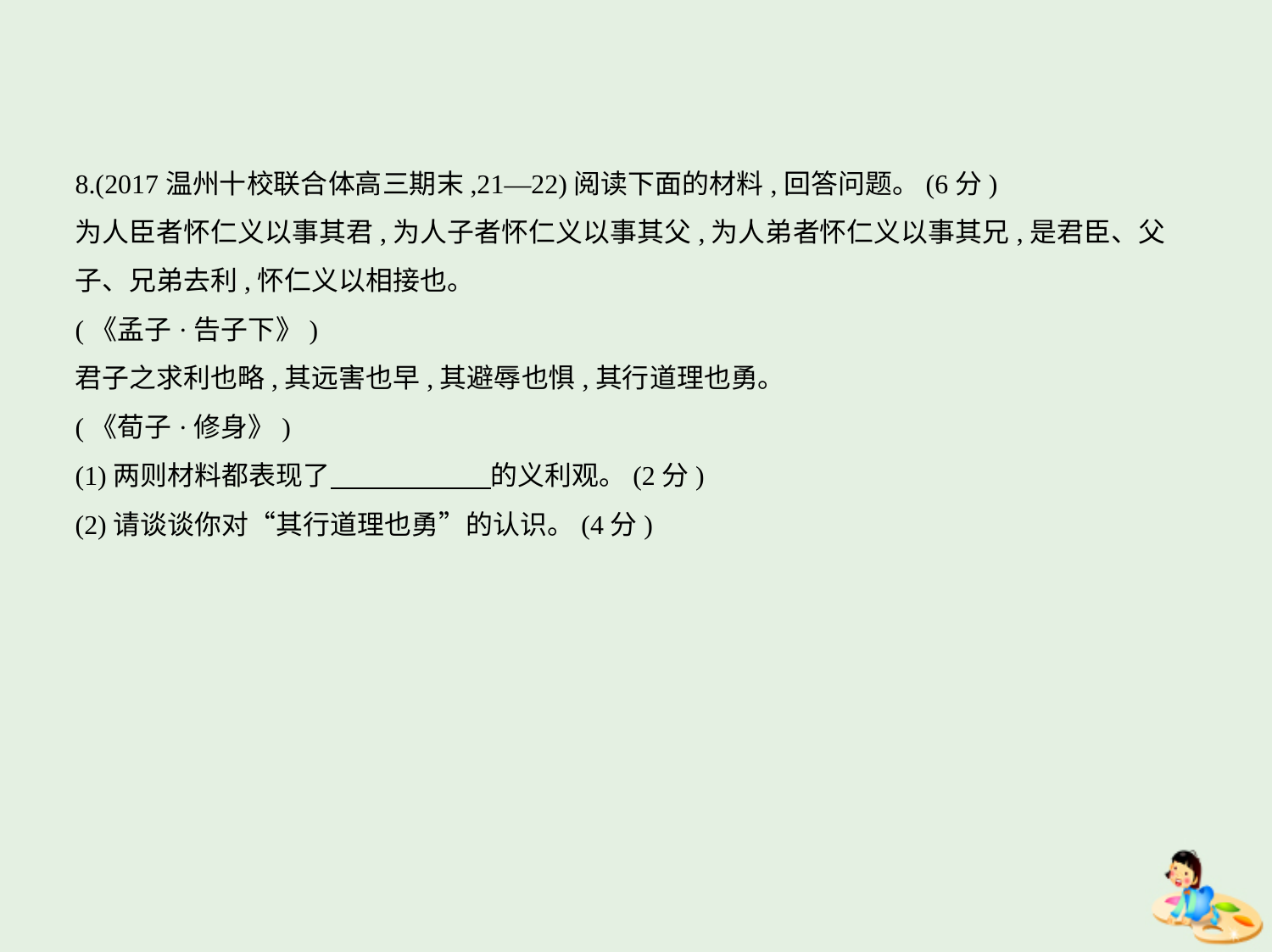

8.(2017温州十校联合体高三期末,21—22)阅读下面的材料,回答问题。(6分)
为人臣者怀仁义以事其君,为人子者怀仁义以事其父,为人弟者怀仁义以事其兄,是君臣、父
子、兄弟去利,怀仁义以相接也。
(《孟子·告子下》)
君子之求利也略,其远害也早,其避辱也惧,其行道理也勇。
(《荀子·修身》)
(1)两则材料都表现了　　　　　    的义利观。(2分)
(2)请谈谈你对“其行道理也勇”的认识。(4分)